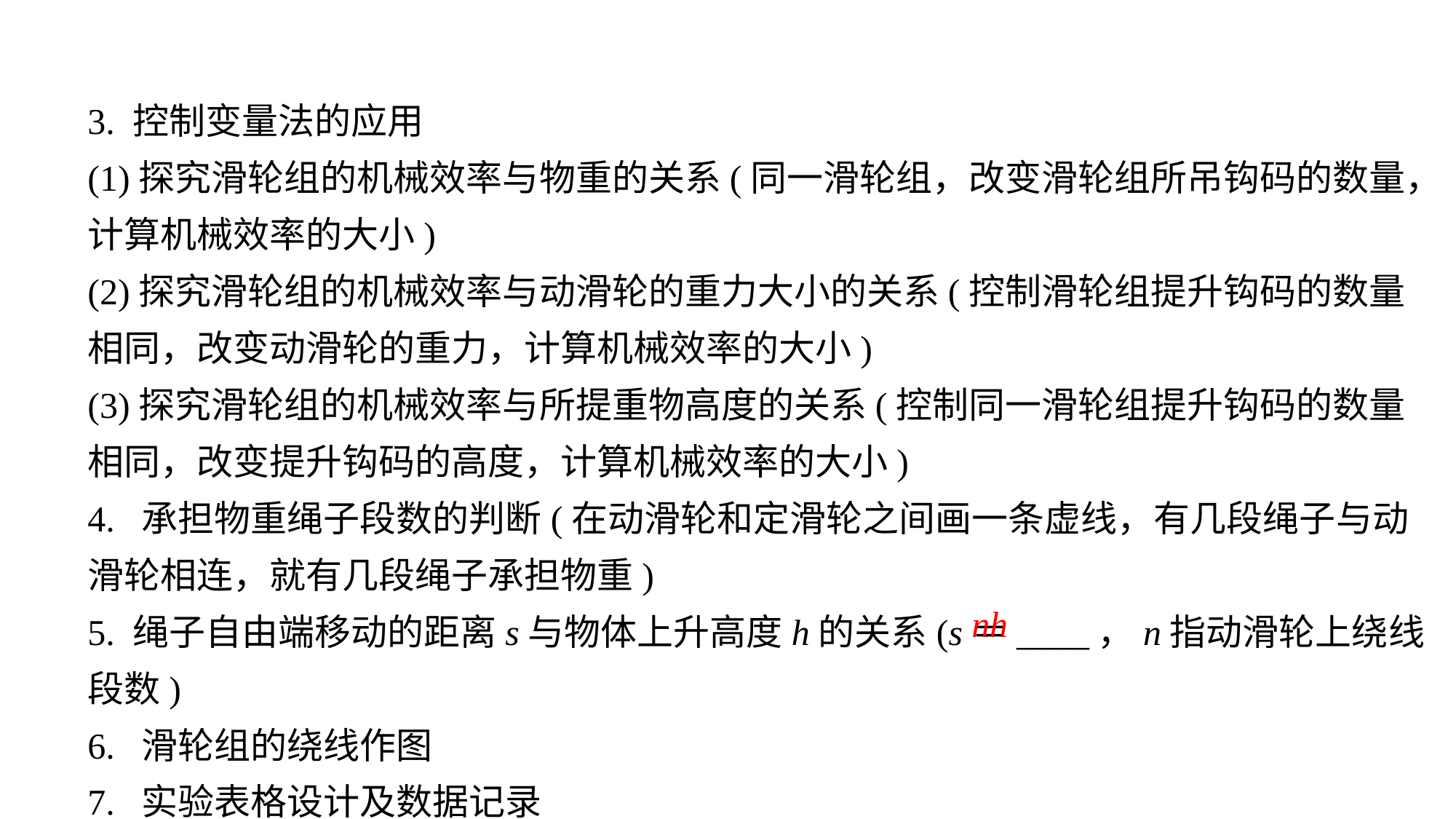

3. 控制变量法的应用
(1)探究滑轮组的机械效率与物重的关系(同一滑轮组，改变滑轮组所吊钩码的数量，计算机械效率的大小)(2)探究滑轮组的机械效率与动滑轮的重力大小的关系(控制滑轮组提升钩码的数量相同，改变动滑轮的重力，计算机械效率的大小)(3)探究滑轮组的机械效率与所提重物高度的关系(控制同一滑轮组提升钩码的数量相同，改变提升钩码的高度，计算机械效率的大小)4.  承担物重绳子段数的判断(在动滑轮和定滑轮之间画一条虚线，有几段绳子与动滑轮相连，就有几段绳子承担物重)
5. 绳子自由端移动的距离s与物体上升高度h的关系(s＝____，n指动滑轮上绕线段数)6.  滑轮组的绕线作图7.  实验表格设计及数据记录
 nh